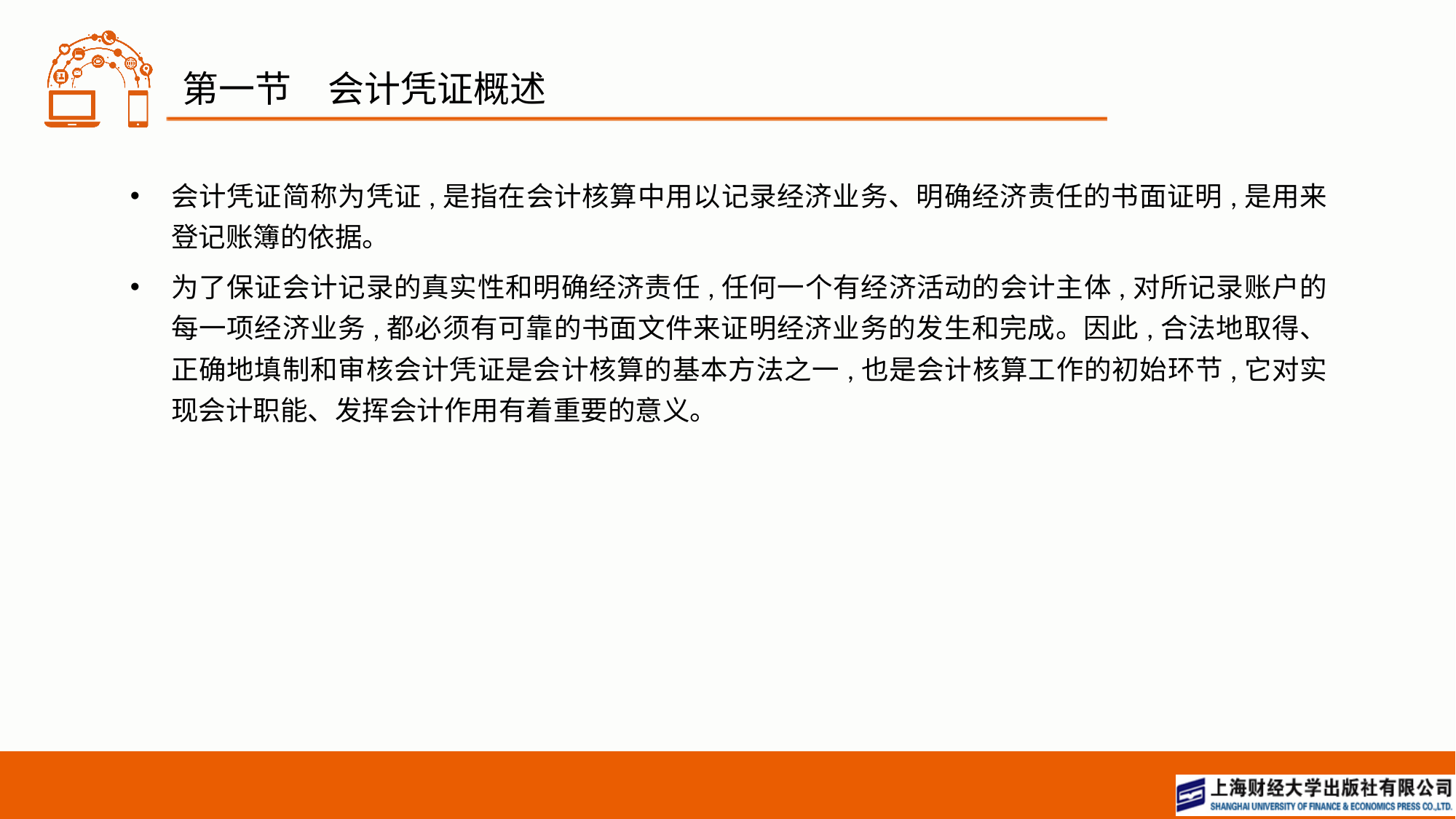

# 第一节　会计凭证概述
会计凭证简称为凭证,是指在会计核算中用以记录经济业务、明确经济责任的书面证明,是用来登记账簿的依据。
为了保证会计记录的真实性和明确经济责任,任何一个有经济活动的会计主体,对所记录账户的每一项经济业务,都必须有可靠的书面文件来证明经济业务的发生和完成。因此,合法地取得、正确地填制和审核会计凭证是会计核算的基本方法之一,也是会计核算工作的初始环节,它对实现会计职能、发挥会计作用有着重要的意义。